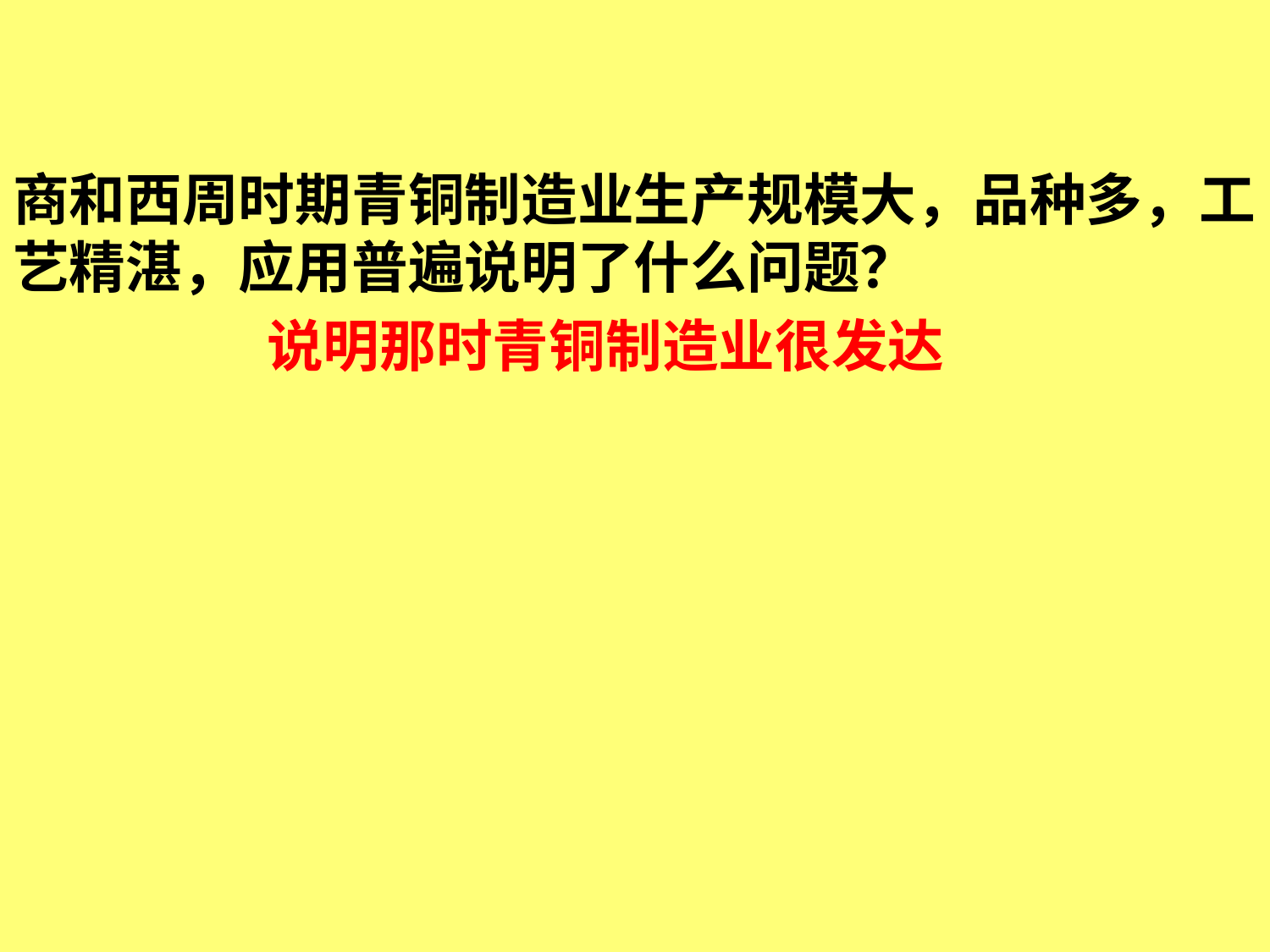

商和西周时期青铜制造业生产规模大，品种多，工艺精湛，应用普遍说明了什么问题？
		说明那时青铜制造业很发达